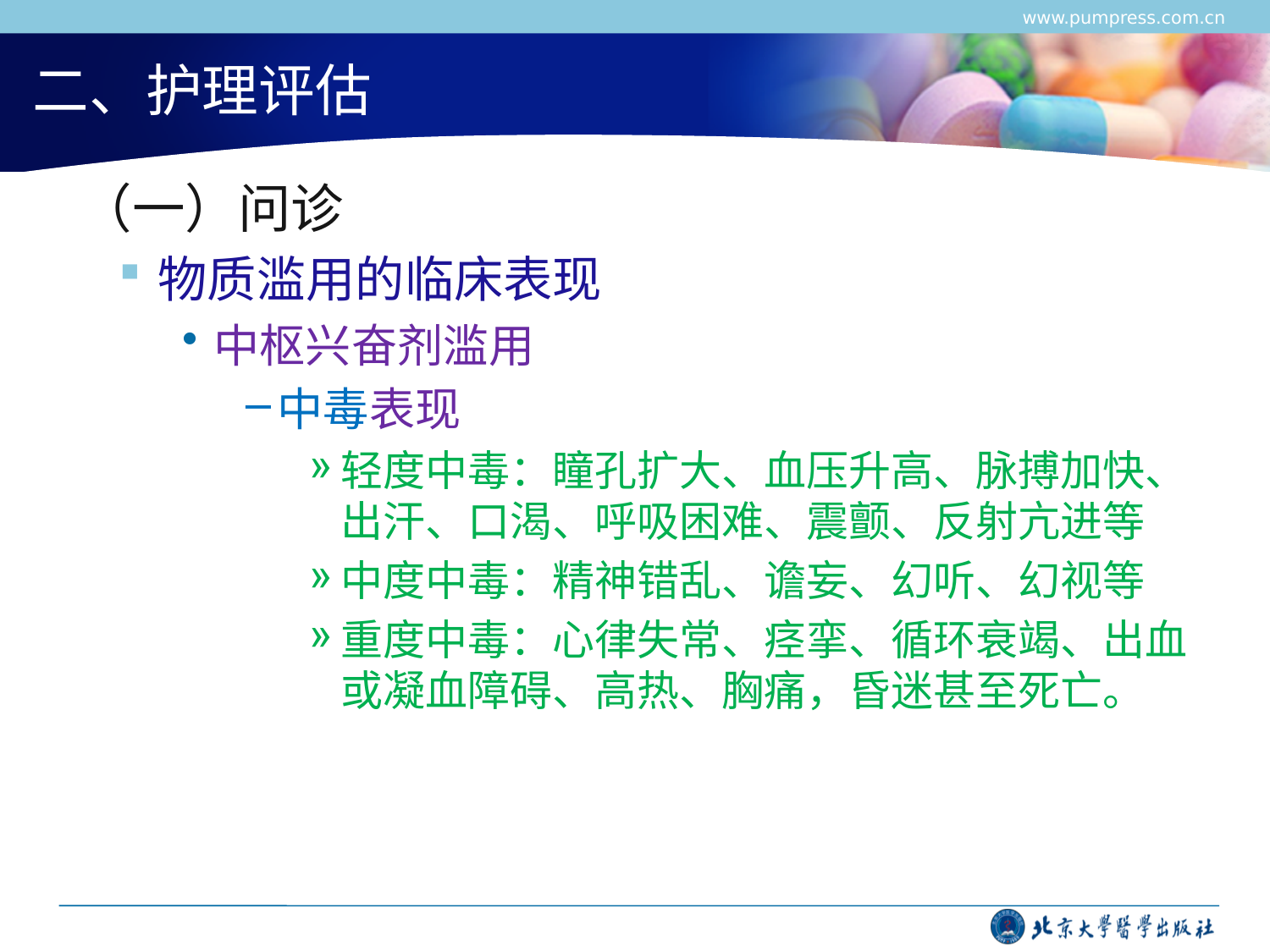

www.pumpress.com.cn
# 二、护理评估
 （一）问诊
物质滥用的临床表现
中枢兴奋剂滥用
中毒表现
轻度中毒：瞳孔扩大、血压升高、脉搏加快、出汗、口渴、呼吸困难、震颤、反射亢进等
中度中毒：精神错乱、谵妄、幻听、幻视等
重度中毒：心律失常、痉挛、循环衰竭、出血或凝血障碍、高热、胸痛，昏迷甚至死亡。